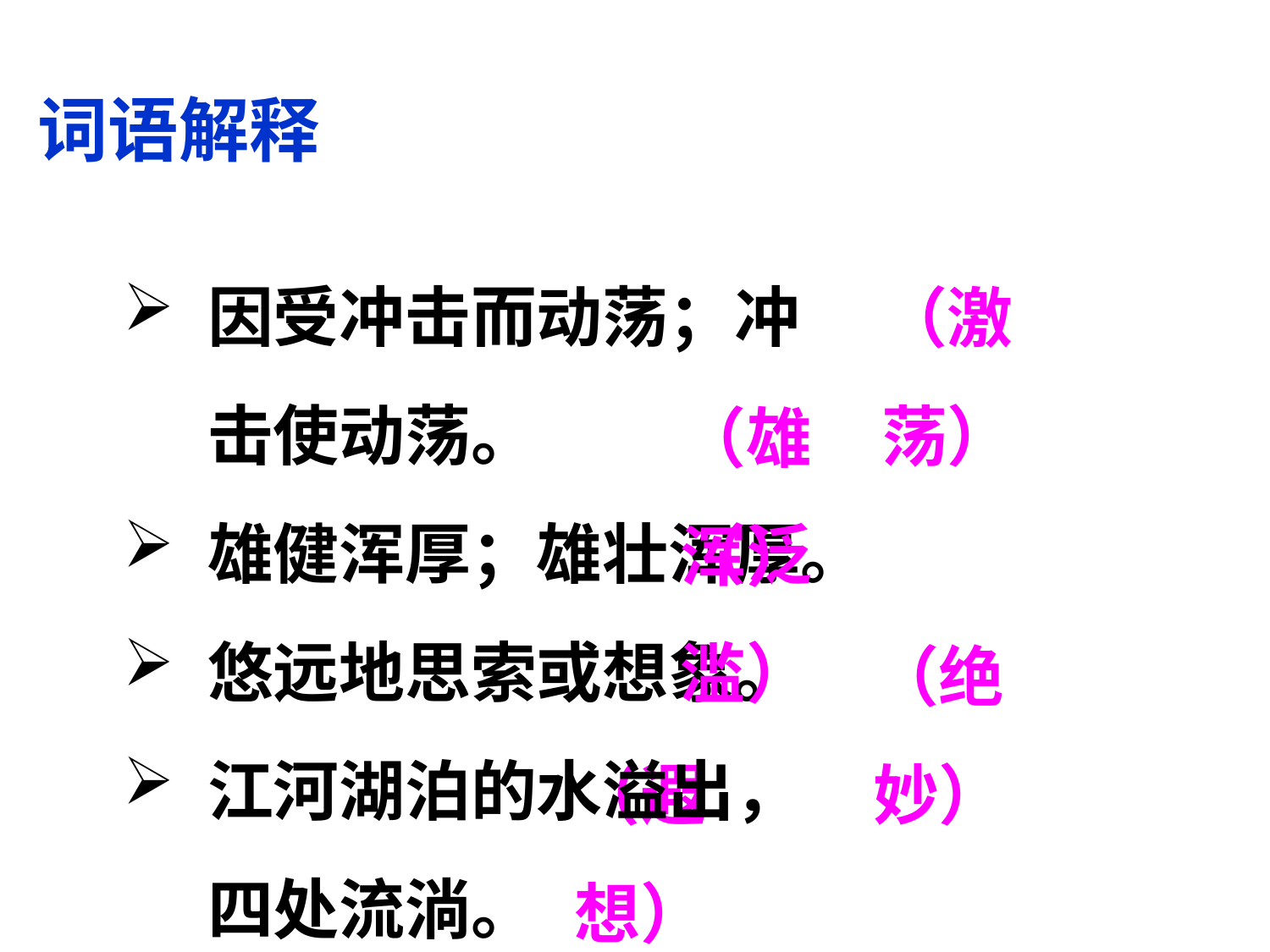

词语解释
因受冲击而动荡；冲击使动荡。
雄健浑厚；雄壮浑厚。
悠远地思索或想象。
江河湖泊的水溢出，四处流淌。
极美妙；极巧妙。
（激荡）
（雄浑）
（泛滥）
（绝妙）
（遐想）